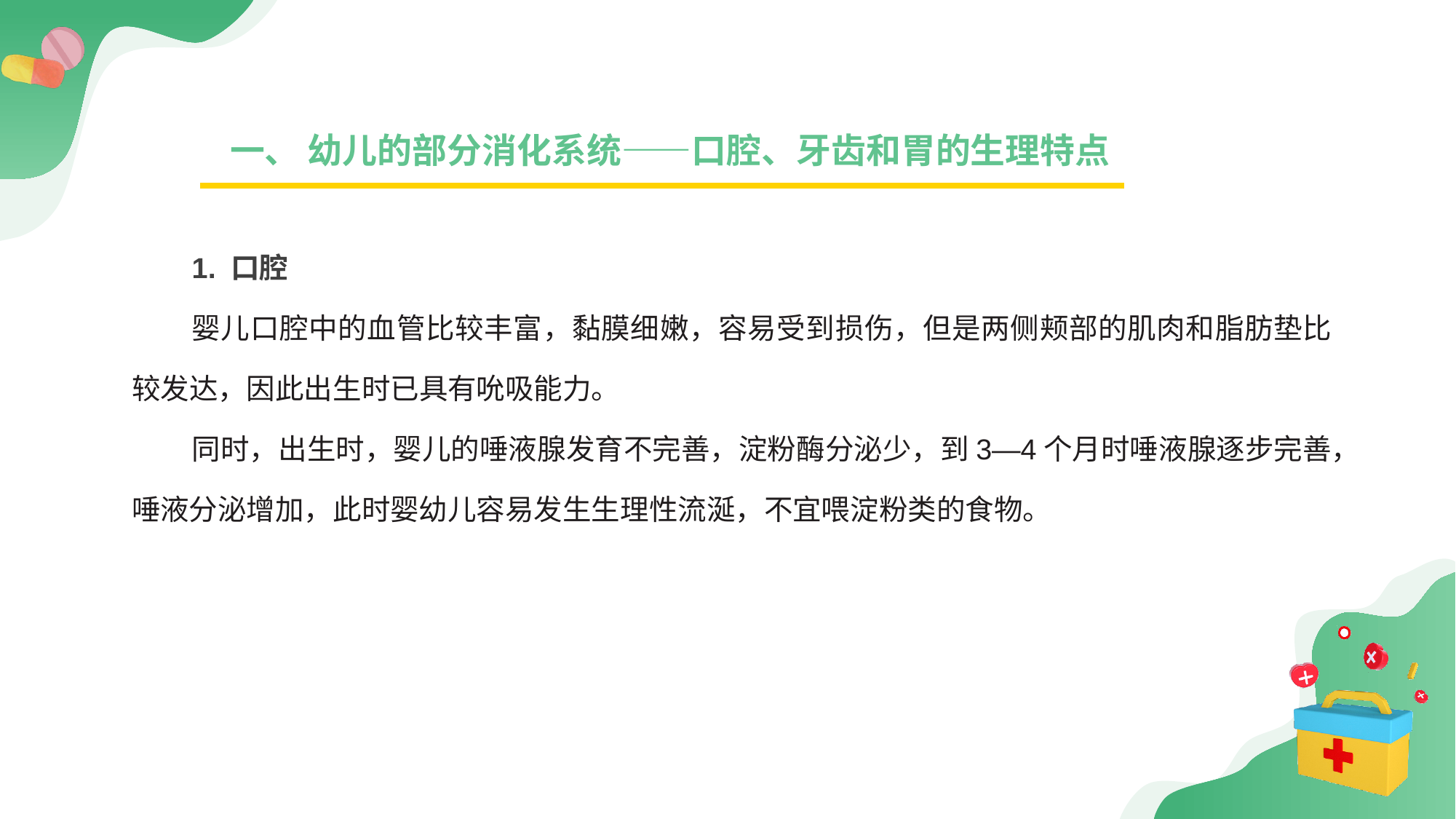

一、 幼儿的部分消化系统——口腔、牙齿和胃的生理特点
1. 口腔
婴儿口腔中的血管比较丰富，黏膜细嫩，容易受到损伤，但是两侧颊部的肌肉和脂肪垫比较发达，因此出生时已具有吮吸能力。
同时，出生时，婴儿的唾液腺发育不完善，淀粉酶分泌少，到3—4个月时唾液腺逐步完善，唾液分泌增加，此时婴幼儿容易发生生理性流涎，不宜喂淀粉类的食物。